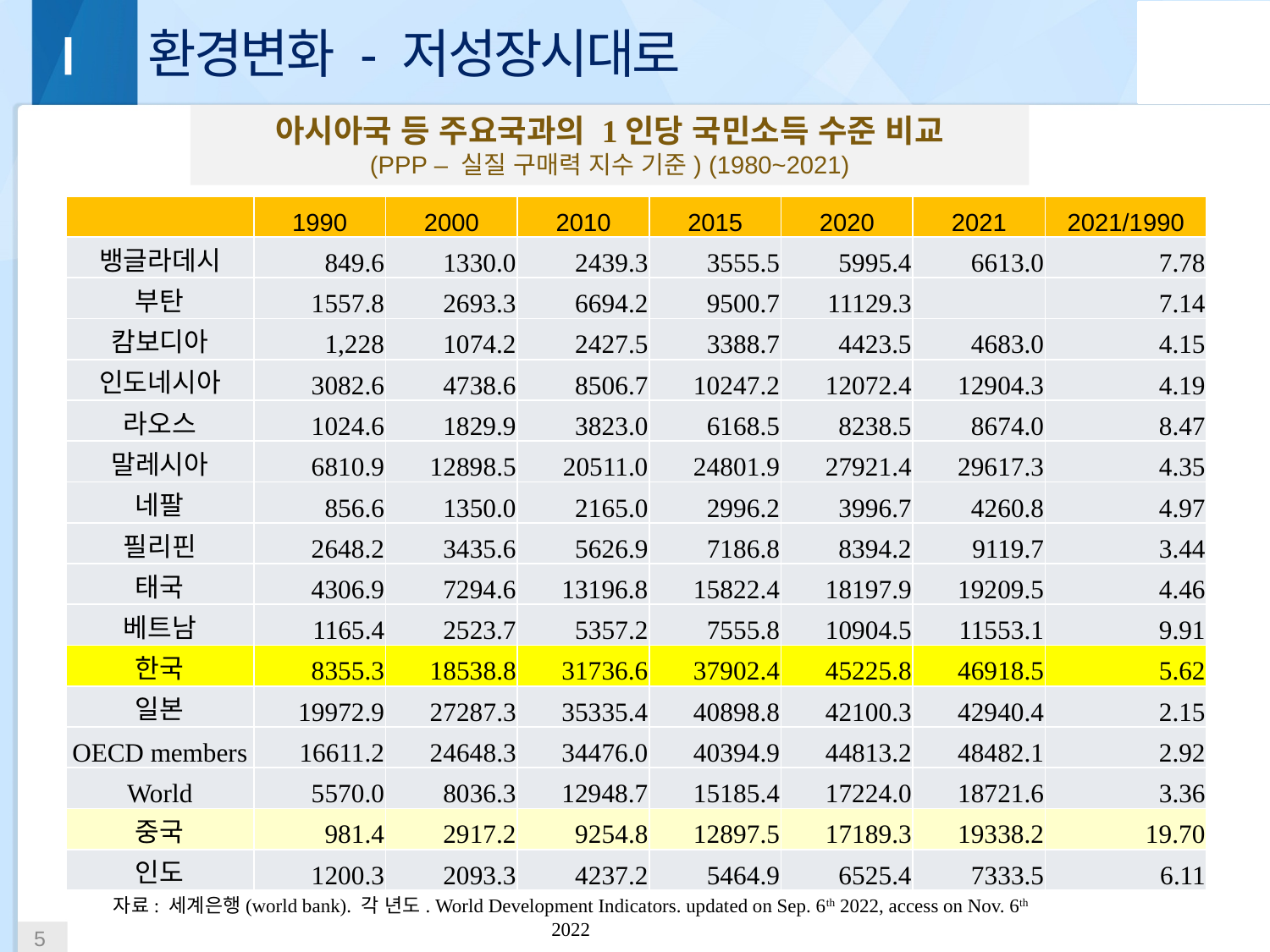

# 환경변화 - 저성장시대로
Ⅰ
아시아국 등 주요국과의 1인당 국민소득 수준 비교
(PPP – 실질 구매력 지수 기준) (1980~2021)
|  | 1990 | 2000 | 2010 | 2015 | 2020 | 2021 | 2021/1990 |
| --- | --- | --- | --- | --- | --- | --- | --- |
| 뱅글라데시 | 849.6 | 1330.0 | 2439.3 | 3555.5 | 5995.4 | 6613.0 | 7.78 |
| 부탄 | 1557.8 | 2693.3 | 6694.2 | 9500.7 | 11129.3 |  | 7.14 |
| 캄보디아 | 1,228 | 1074.2 | 2427.5 | 3388.7 | 4423.5 | 4683.0 | 4.15 |
| 인도네시아 | 3082.6 | 4738.6 | 8506.7 | 10247.2 | 12072.4 | 12904.3 | 4.19 |
| 라오스 | 1024.6 | 1829.9 | 3823.0 | 6168.5 | 8238.5 | 8674.0 | 8.47 |
| 말레시아 | 6810.9 | 12898.5 | 20511.0 | 24801.9 | 27921.4 | 29617.3 | 4.35 |
| 네팔 | 856.6 | 1350.0 | 2165.0 | 2996.2 | 3996.7 | 4260.8 | 4.97 |
| 필리핀 | 2648.2 | 3435.6 | 5626.9 | 7186.8 | 8394.2 | 9119.7 | 3.44 |
| 태국 | 4306.9 | 7294.6 | 13196.8 | 15822.4 | 18197.9 | 19209.5 | 4.46 |
| 베트남 | 1165.4 | 2523.7 | 5357.2 | 7555.8 | 10904.5 | 11553.1 | 9.91 |
| 한국 | 8355.3 | 18538.8 | 31736.6 | 37902.4 | 45225.8 | 46918.5 | 5.62 |
| 일본 | 19972.9 | 27287.3 | 35335.4 | 40898.8 | 42100.3 | 42940.4 | 2.15 |
| OECD members | 16611.2 | 24648.3 | 34476.0 | 40394.9 | 44813.2 | 48482.1 | 2.92 |
| World | 5570.0 | 8036.3 | 12948.7 | 15185.4 | 17224.0 | 18721.6 | 3.36 |
| 중국 | 981.4 | 2917.2 | 9254.8 | 12897.5 | 17189.3 | 19338.2 | 19.70 |
| 인도 | 1200.3 | 2093.3 | 4237.2 | 5464.9 | 6525.4 | 7333.5 | 6.11 |
자료: 세계은행(world bank). 각 년도. World Development Indicators. updated on Sep. 6th 2022, access on Nov. 6th 2022
 5